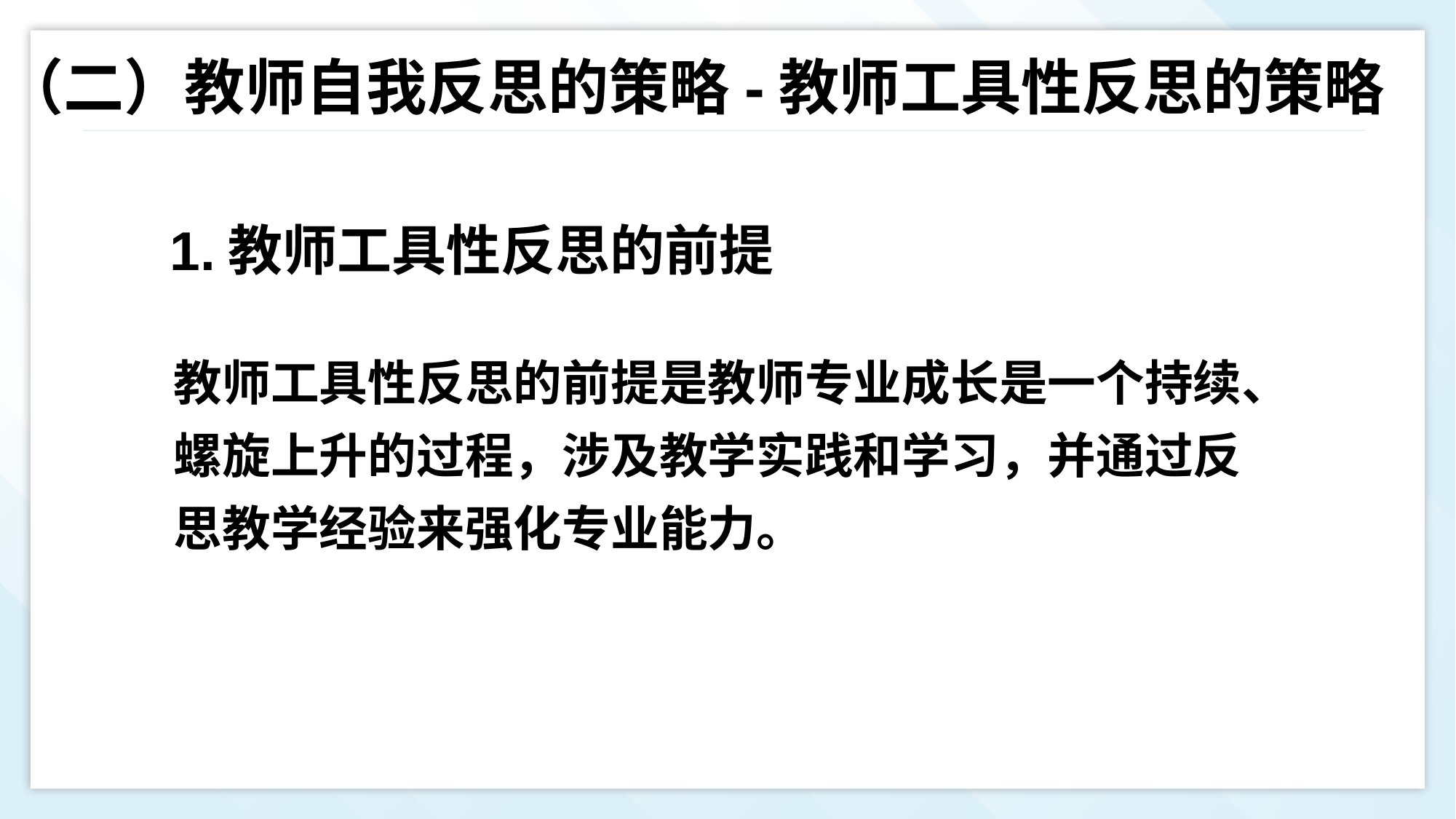

（二）教师自我反思的策略-教师工具性反思的策略
1.教师工具性反思的前提
教师工具性反思的前提是教师专业成长是一个持续、螺旋上升的过程，涉及教学实践和学习，并通过反思教学经验来强化专业能力。